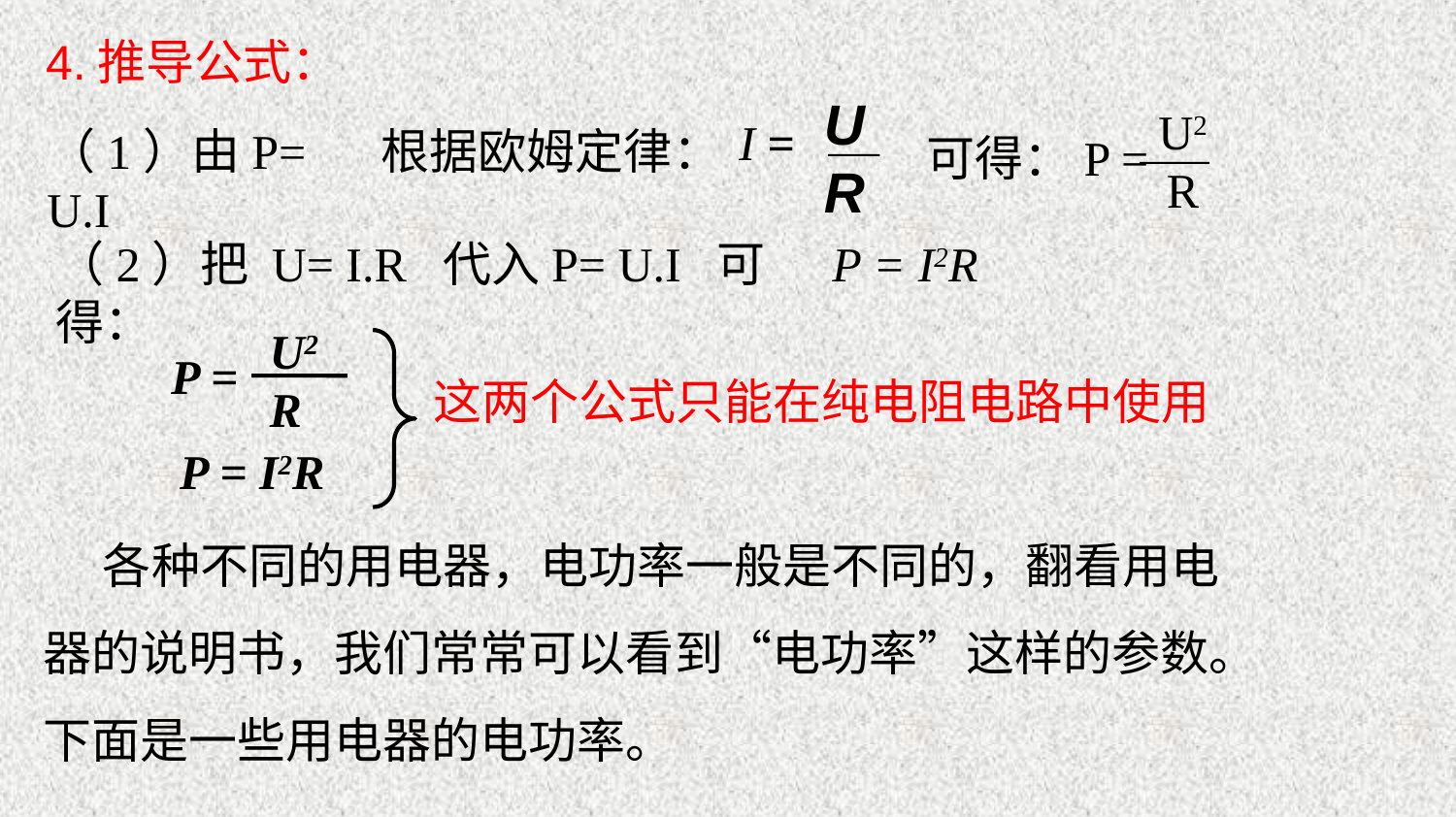

4.推导公式：
U
R
I =

根据欧姆定律：
U2
R
可得：P =

（1）由P= U.I
（2）把 U= I.R  代入P= U.I  可得：
P = I2R
U2
R
P =

P = I2R
这两个公式只能在纯电阻电路中使用
　 各种不同的用电器，电功率一般是不同的，翻看用电器的说明书，我们常常可以看到“电功率”这样的参数。下面是一些用电器的电功率。